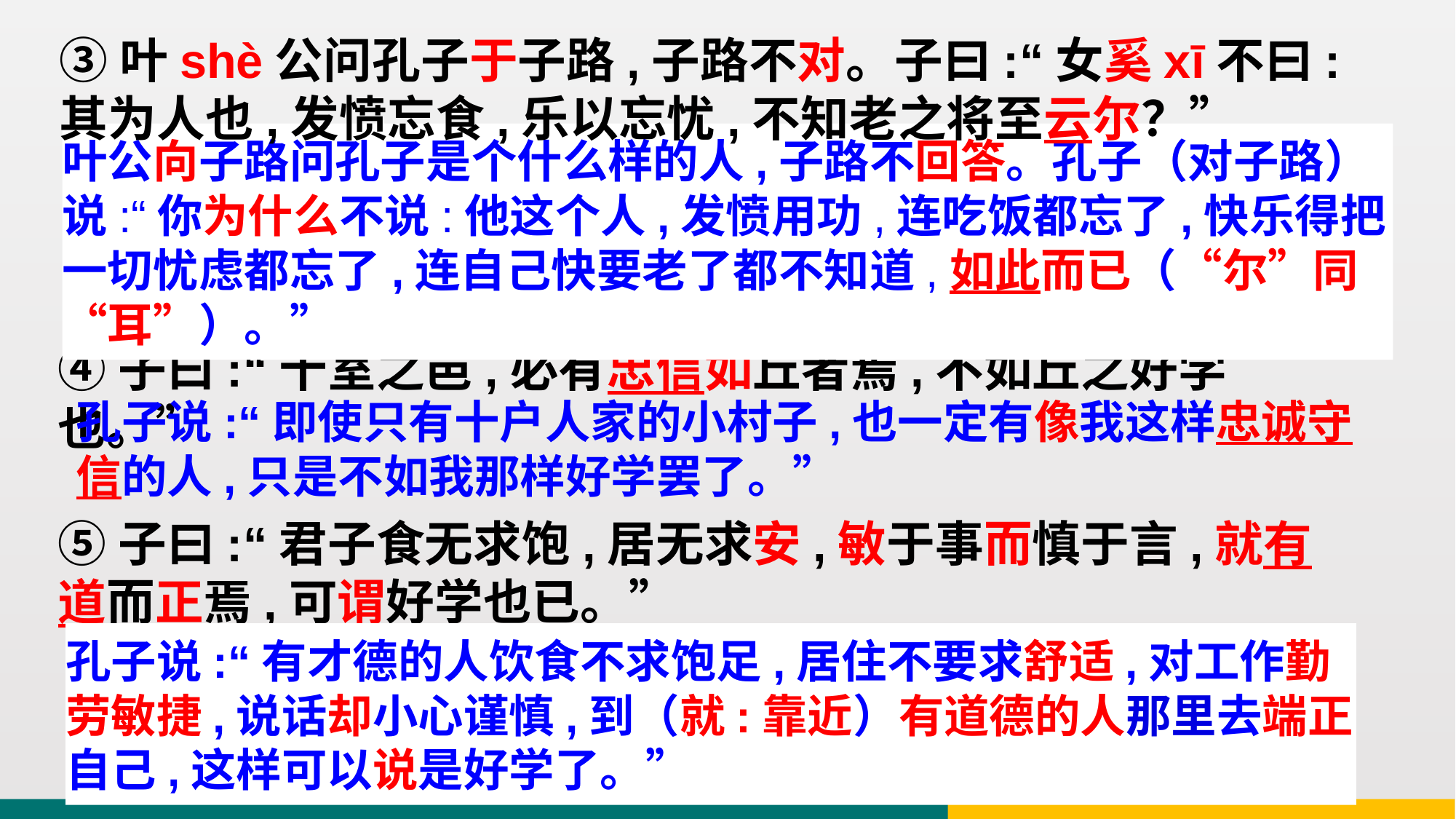

③叶shè公问孔子于子路,子路不对。子曰:“女奚xī不曰:其为人也,发愤忘食,乐以忘忧,不知老之将至云尔？”
叶公向子路问孔子是个什么样的人,子路不回答。孔子（对子路）说:“你为什么不说:他这个人,发愤用功,连吃饭都忘了,快乐得把一切忧虑都忘了,连自己快要老了都不知道,如此而已（“尔”同“耳”）。”
④子曰:“十室之邑,必有忠信如丘者焉,不如丘之好学也。”
孔子说:“即使只有十户人家的小村子,也一定有像我这样忠诚守信的人,只是不如我那样好学罢了。”
⑤子曰:“君子食无求饱,居无求安,敏于事而慎于言,就有道而正焉,可谓好学也已。”
孔子说:“有才德的人饮食不求饱足,居住不要求舒适,对工作勤劳敏捷,说话却小心谨慎,到（就:靠近）有道德的人那里去端正自己,这样可以说是好学了。”